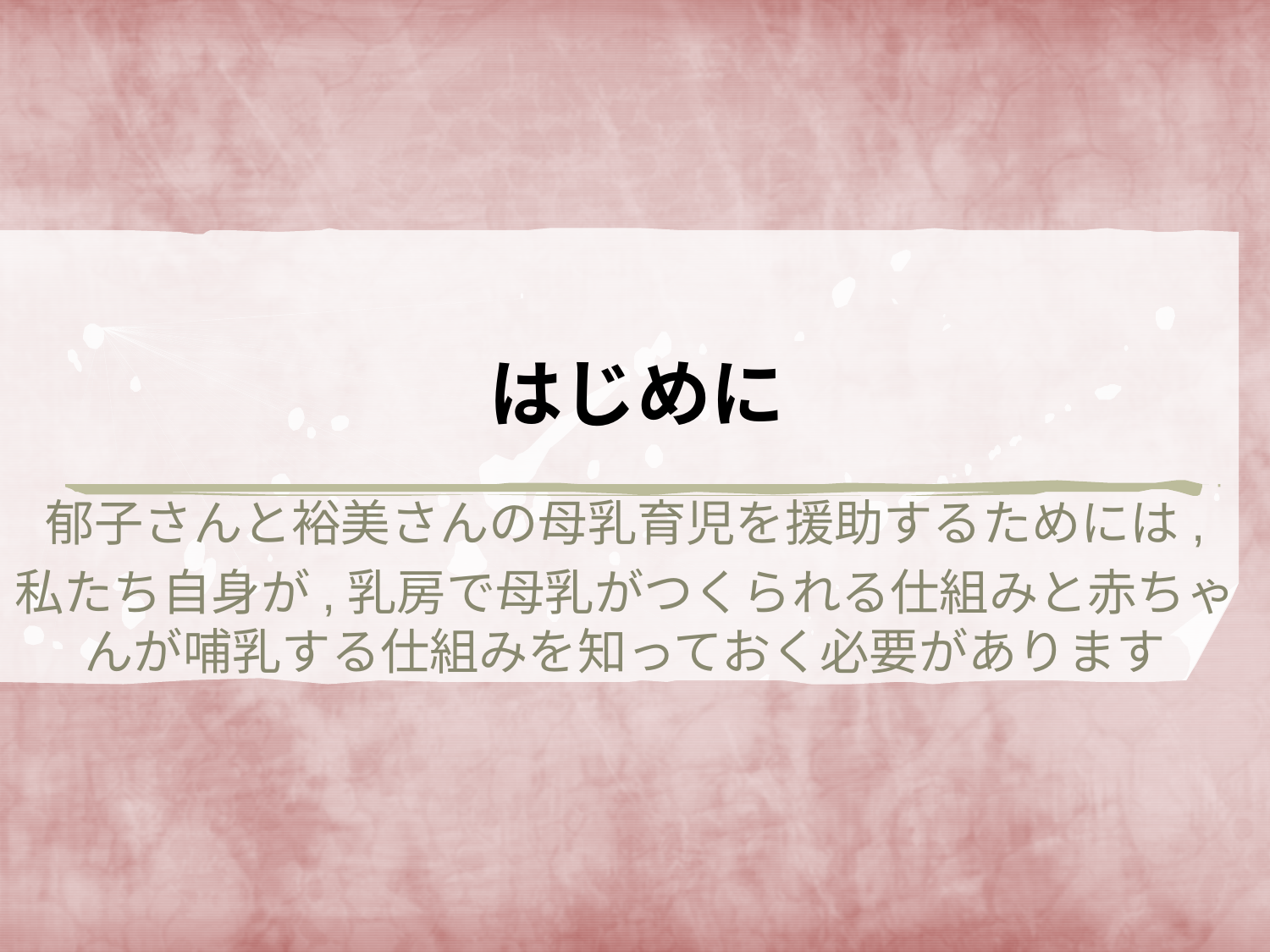

# はじめに
郁子さんと裕美さんの母乳育児を援助するためには,
私たち自身が,乳房で母乳がつくられる仕組みと赤ちゃんが哺乳する仕組みを知っておく必要があります